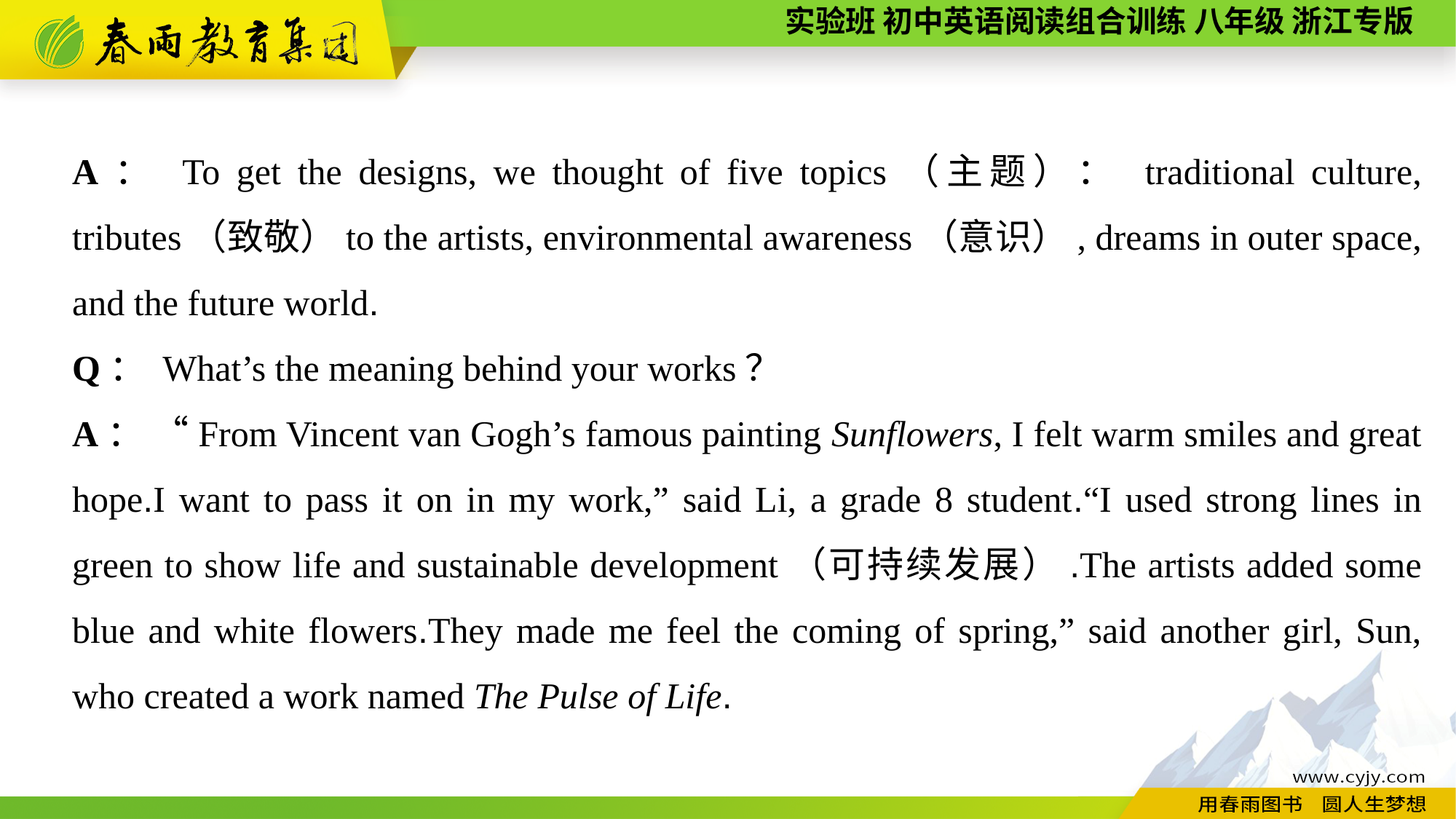

A： To get the designs, we thought of five topics（主题）： traditional culture, tributes（致敬）to the artists, environmental awareness（意识）, dreams in outer space, and the future world.
Q： What’s the meaning behind your works？
A： “From Vincent van Gogh’s famous painting Sunflowers, I felt warm smiles and great hope.I want to pass it on in my work,” said Li, a grade 8 student.“I used strong lines in green to show life and sustainable development（可持续发展）.The artists added some blue and white flowers.They made me feel the coming of spring,” said another girl, Sun, who created a work named The Pulse of Life.